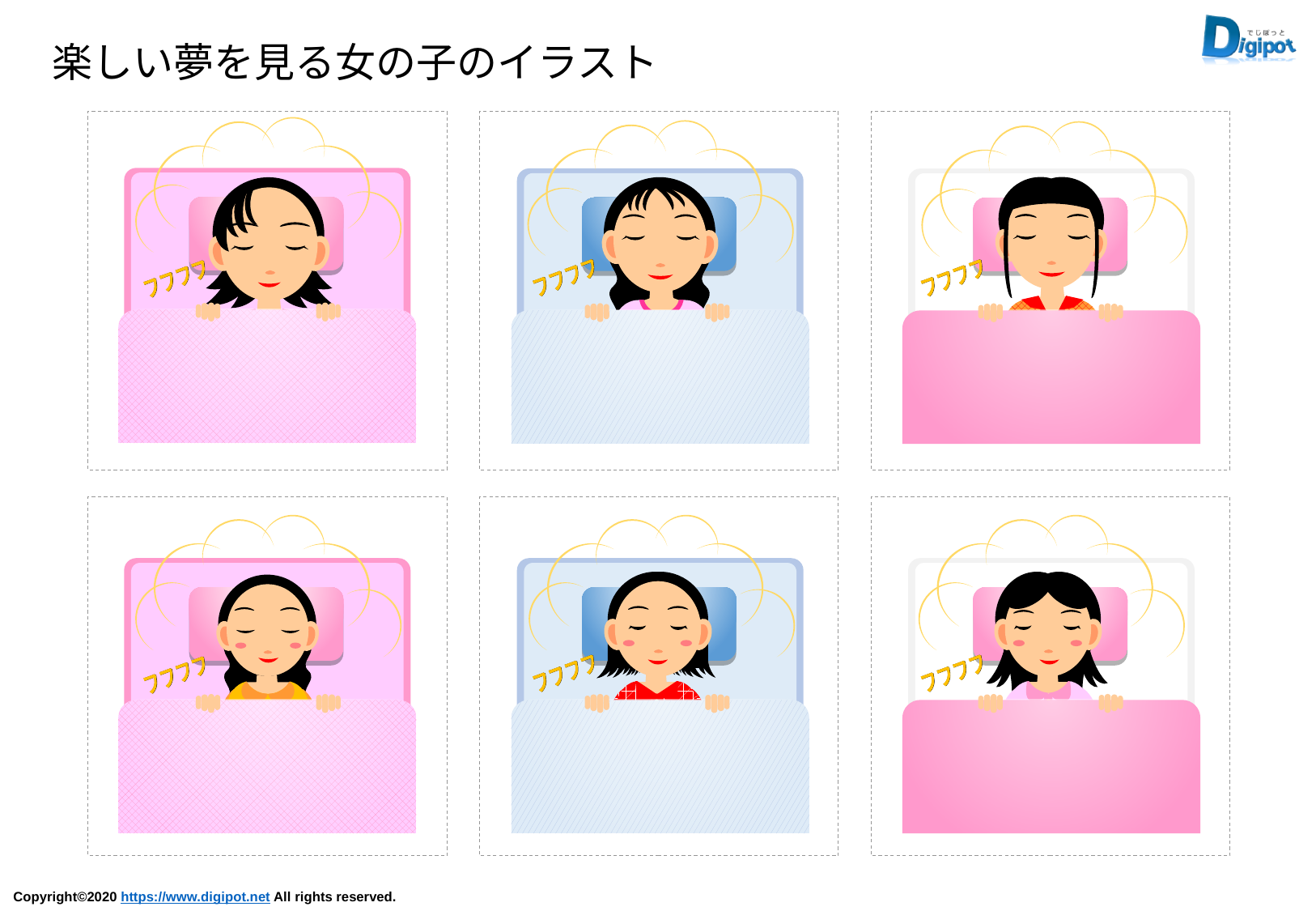

楽しい夢を見る女の子のイラスト

フフフフ
フフフフ

フフフフ
フフフフ

フフフフ
フフフフ

フフフフ
フフフフ

フフフフ
フフフフ

フフフフ
フフフフ